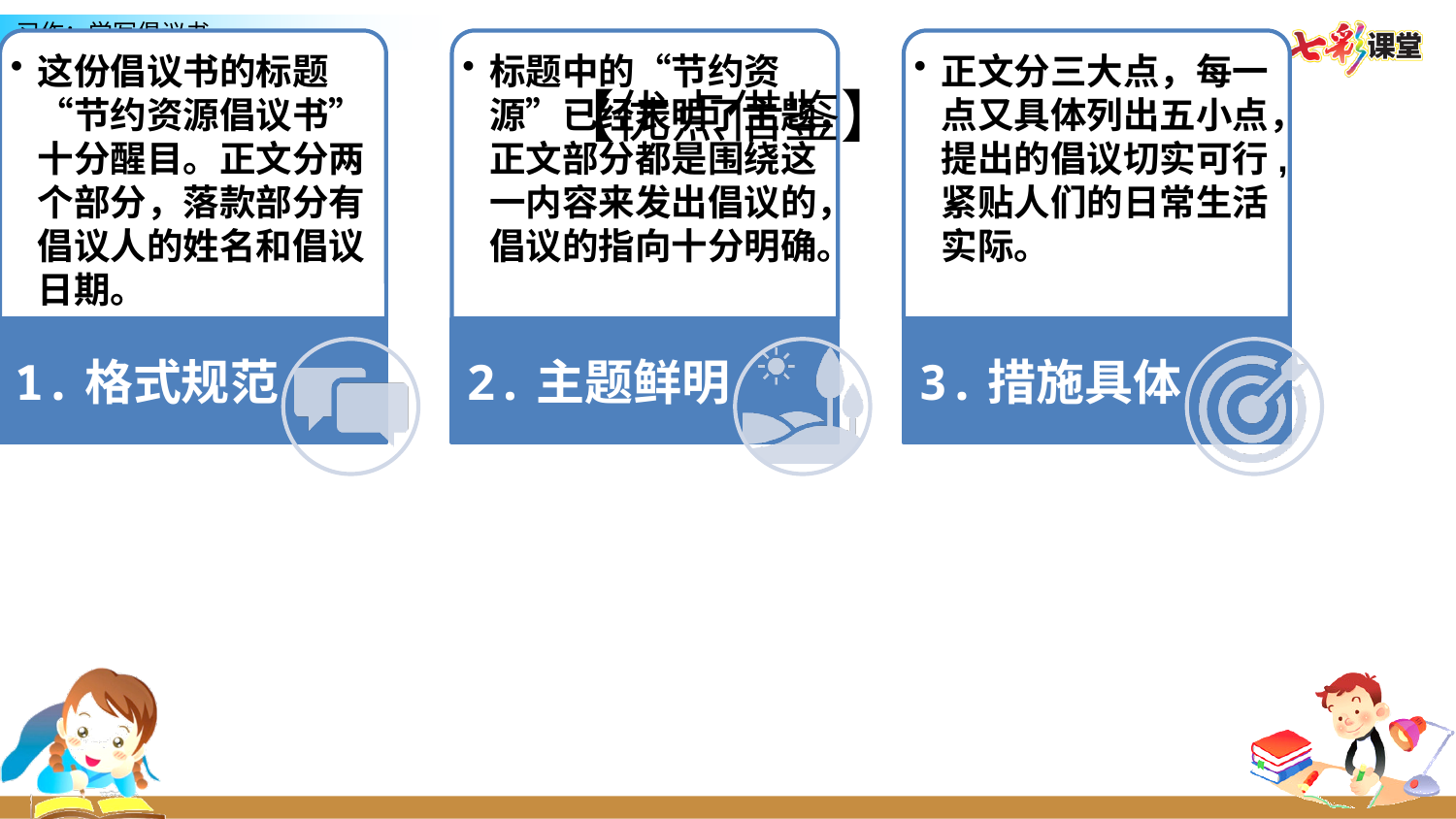

【优点借鉴】
这份倡议书的标题“节约资源倡议书”十分醒目。正文分两个部分，落款部分有倡议人的姓名和倡议日期。
1.格式规范
标题中的“节约资源”已经表明了主题，正文部分都是围绕这一内容来发出倡议的，倡议的指向十分明确。
2.主题鲜明
正文分三大点，每一点又具体列出五小点，提出的倡议切实可行,紧贴人们的日常生活实际。
3.措施具体